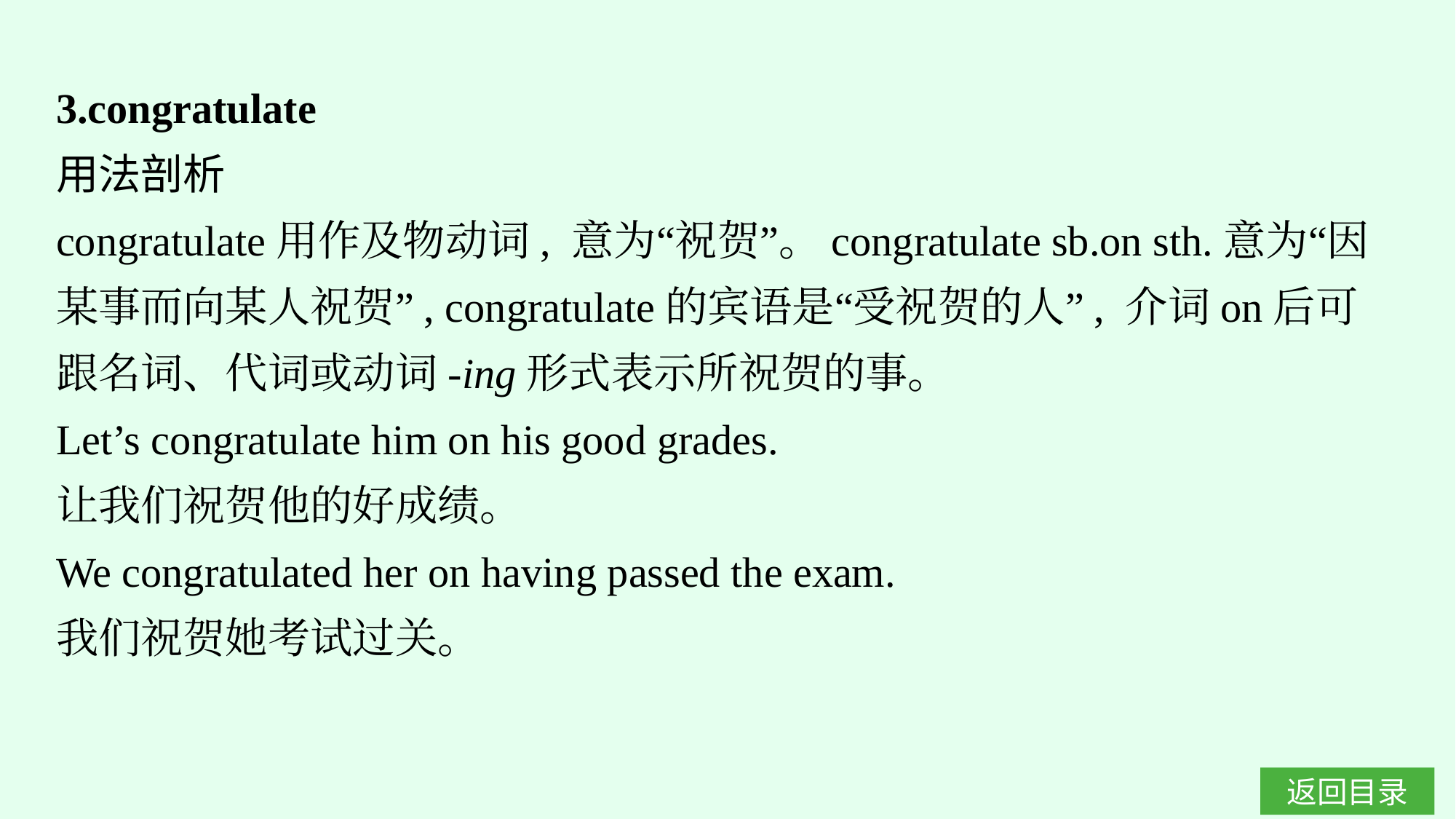

3.congratulate
用法剖析
congratulate用作及物动词, 意为“祝贺”。congratulate sb.on sth.意为“因某事而向某人祝贺”, congratulate的宾语是“受祝贺的人”, 介词on后可跟名词、代词或动词-ing形式表示所祝贺的事。
Let’s congratulate him on his good grades.
让我们祝贺他的好成绩。
We congratulated her on having passed the exam.
我们祝贺她考试过关。